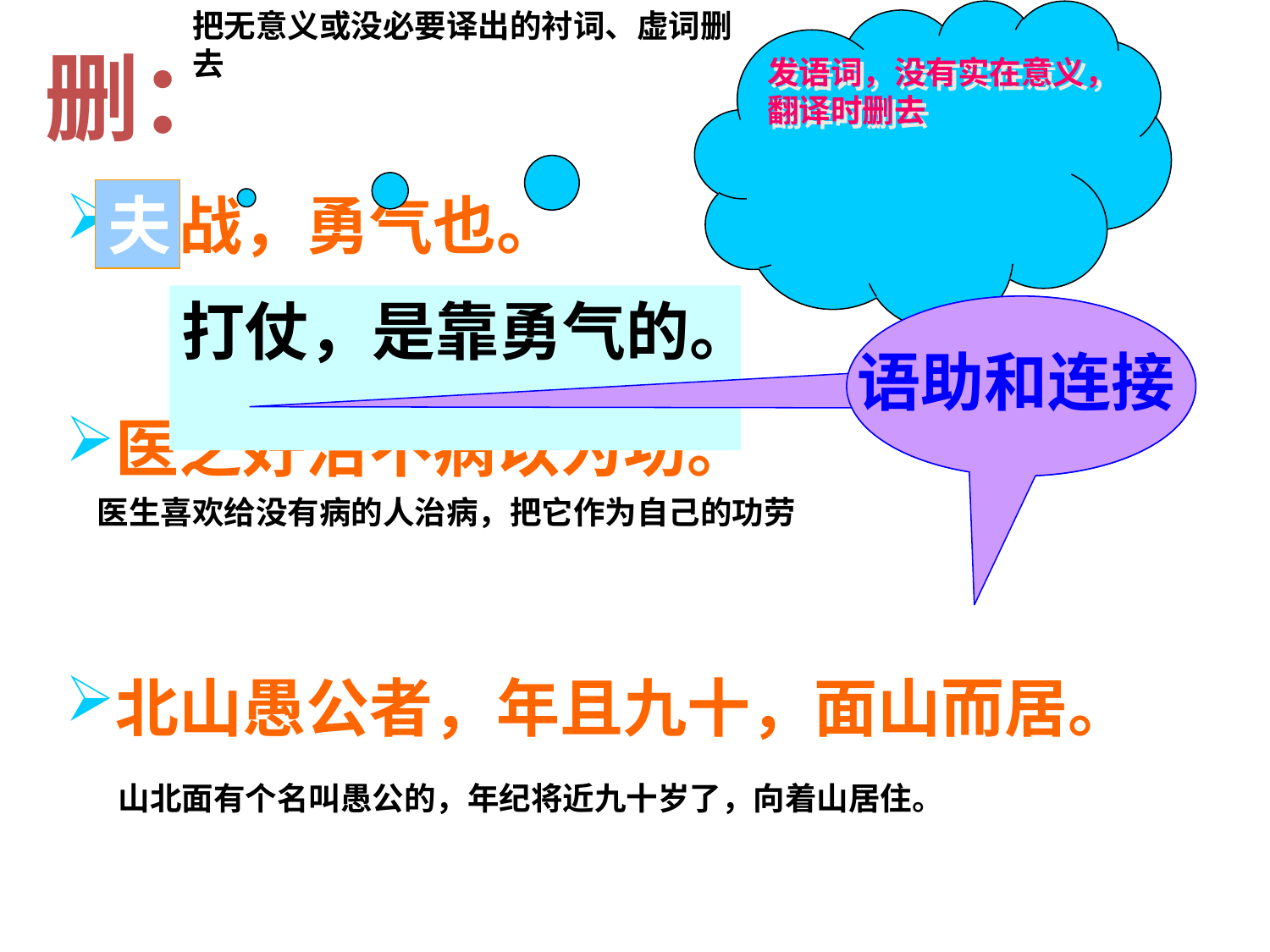

把无意义或没必要译出的衬词、虚词删去

发语词，没有实在意义，翻译时删去
删：

夫战，勇气也。
夫
打仗，是靠勇气的。

语助和连接
医之好治不病以为功。
医生喜欢给没有病的人治病，把它作为自己的功劳
北山愚公者，年且九十，面山而居。
山北面有个名叫愚公的，年纪将近九十岁了，向着山居住。